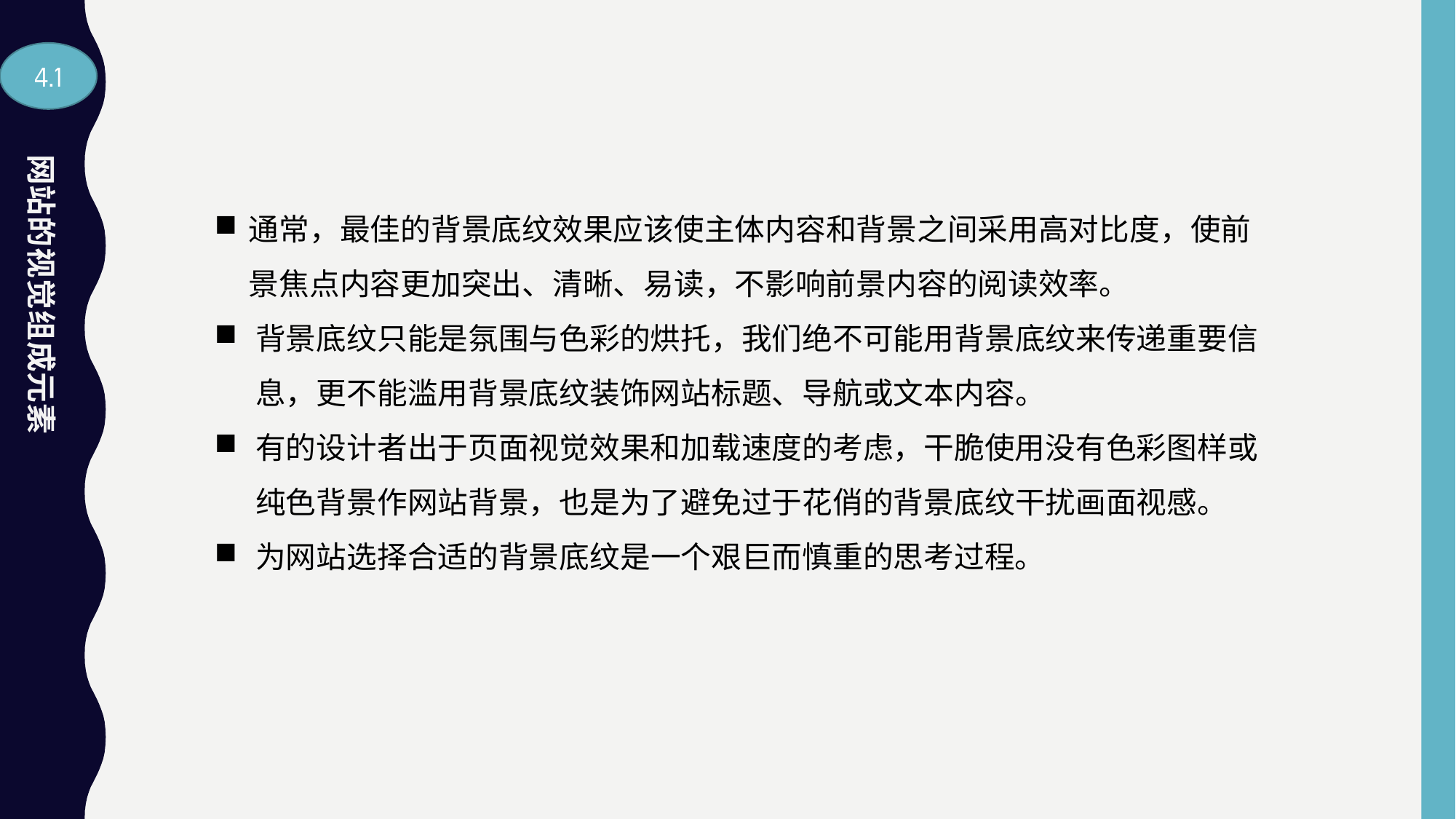

4.1
网站的视觉组成元素
通常，最佳的背景底纹效果应该使主体内容和背景之间采用高对比度，使前景焦点内容更加突出、清晰、易读，不影响前景内容的阅读效率。
背景底纹只能是氛围与色彩的烘托，我们绝不可能用背景底纹来传递重要信息，更不能滥用背景底纹装饰网站标题、导航或文本内容。
有的设计者出于页面视觉效果和加载速度的考虑，干脆使用没有色彩图样或纯色背景作网站背景，也是为了避免过于花俏的背景底纹干扰画面视感。
为网站选择合适的背景底纹是一个艰巨而慎重的思考过程。